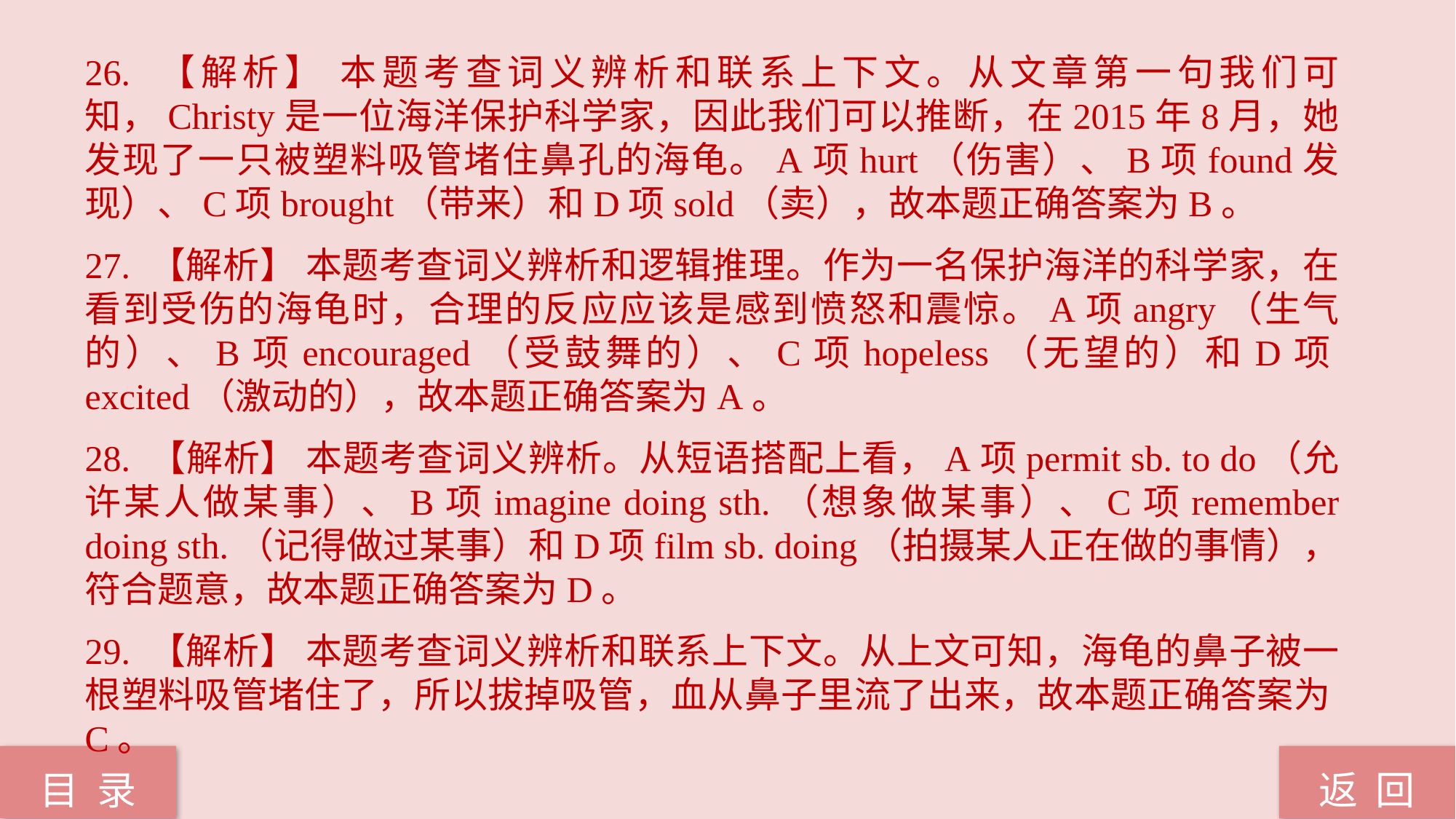

26. 【解析】 本题考查词义辨析和联系上下文。从文章第一句我们可知，Christy是一位海洋保护科学家，因此我们可以推断，在2015年8月，她发现了一只被塑料吸管堵住鼻孔的海龟。A项hurt（伤害）、B项found发现）、C项brought（带来）和D项sold（卖），故本题正确答案为B。
27. 【解析】 本题考查词义辨析和逻辑推理。作为一名保护海洋的科学家，在看到受伤的海龟时，合理的反应应该是感到愤怒和震惊。A项angry（生气的）、B项encouraged（受鼓舞的）、C项hopeless（无望的）和D项excited（激动的），故本题正确答案为A。
28. 【解析】 本题考查词义辨析。从短语搭配上看，A项permit sb. to do（允许某人做某事）、B项imagine doing sth.（想象做某事）、C项remember doing sth.（记得做过某事）和D项film sb. doing（拍摄某人正在做的事情），符合题意，故本题正确答案为D。
29. 【解析】 本题考查词义辨析和联系上下文。从上文可知，海龟的鼻子被一根塑料吸管堵住了，所以拔掉吸管，血从鼻子里流了出来，故本题正确答案为C。
返  回